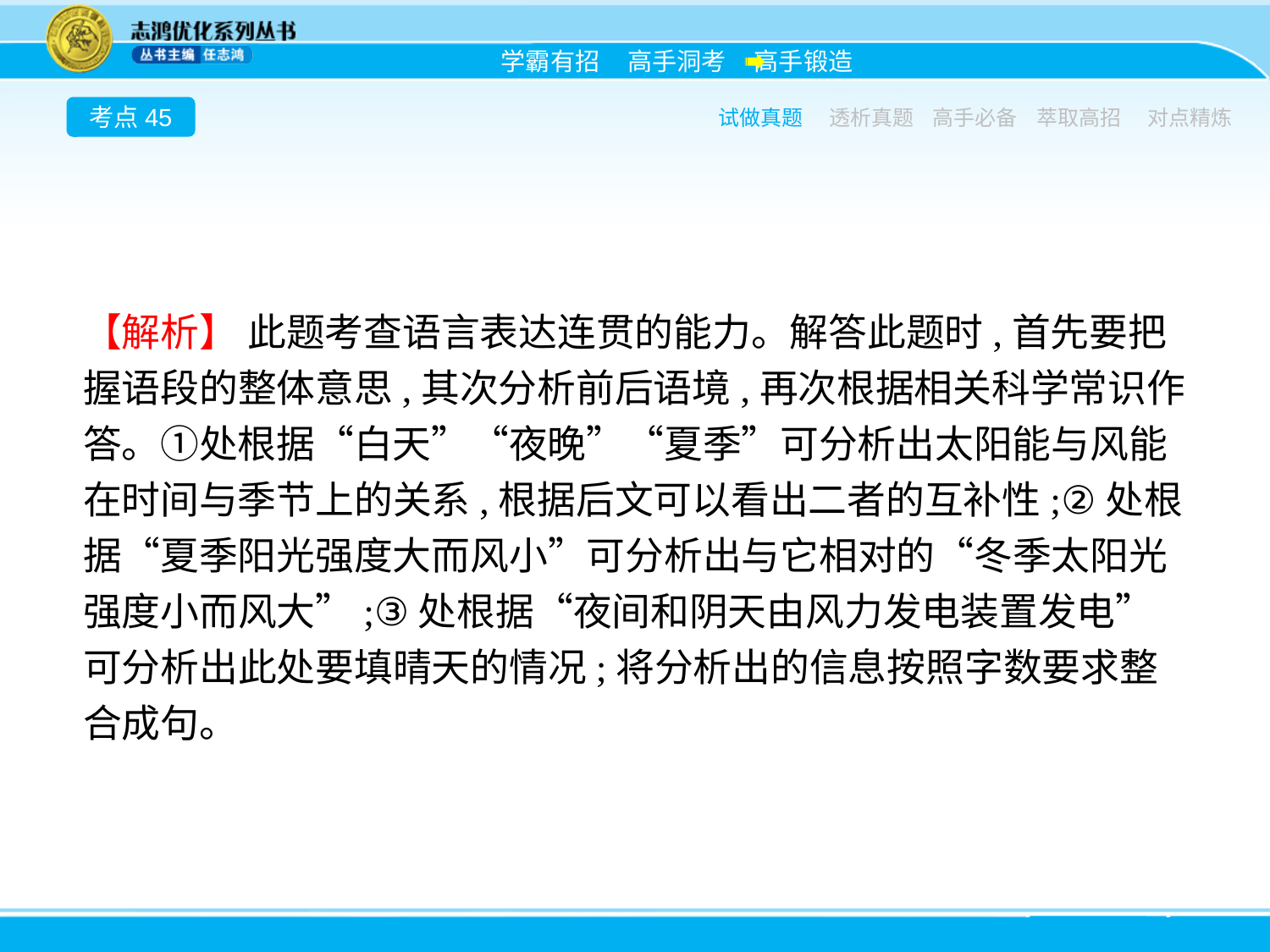

考点45
试做真题
透析真题
高手必备
萃取高招
对点精炼
【解析】 此题考查语言表达连贯的能力。解答此题时,首先要把握语段的整体意思,其次分析前后语境,再次根据相关科学常识作答。①处根据“白天”“夜晚”“夏季”可分析出太阳能与风能在时间与季节上的关系,根据后文可以看出二者的互补性;②处根据“夏季阳光强度大而风小”可分析出与它相对的“冬季太阳光强度小而风大”;③处根据“夜间和阴天由风力发电装置发电”可分析出此处要填晴天的情况;将分析出的信息按照字数要求整合成句。